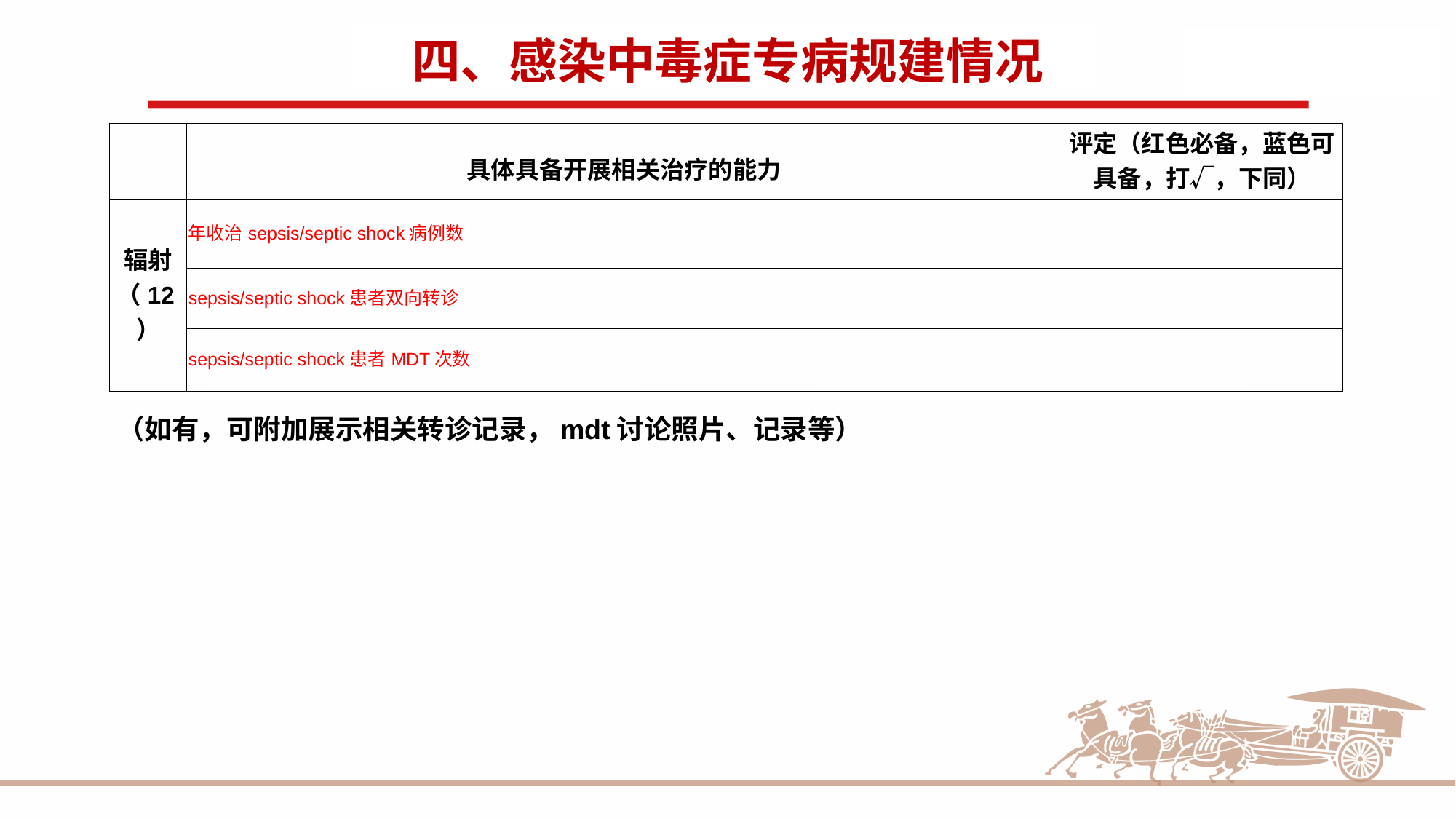

四、感染中毒症专病规建情况
|  | 具体具备开展相关治疗的能力 | 评定（红色必备，蓝色可具备，打√，下同） |
| --- | --- | --- |
| 辐射（12） | 年收治sepsis/septic shock病例数 |  |
|  | sepsis/septic shock患者双向转诊 |  |
|  | sepsis/septic shock患者MDT次数 |  |
（如有，可附加展示相关转诊记录，mdt讨论照片、记录等）